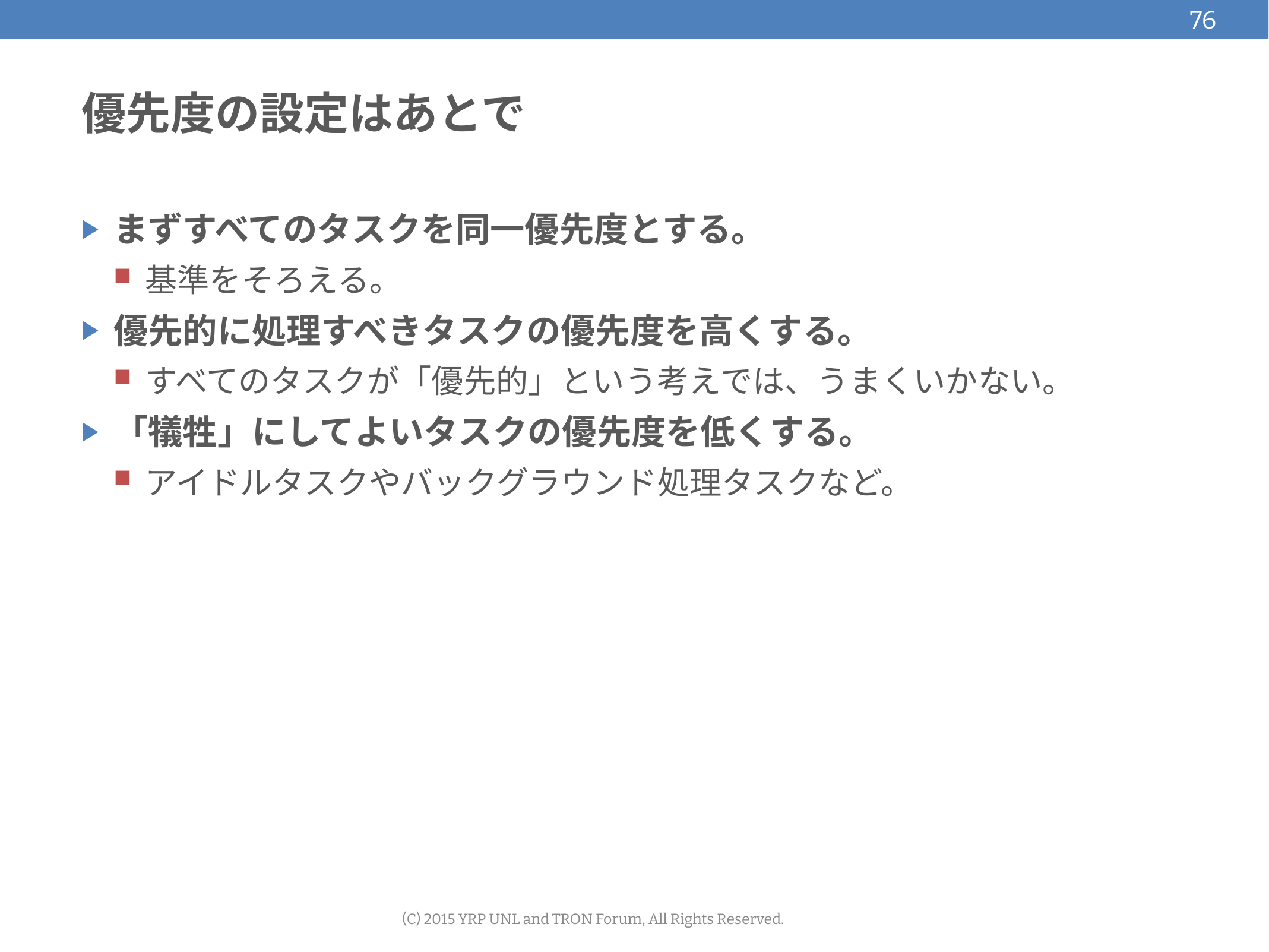

76
# 優先度の設定はあとで
まずすべてのタスクを同一優先度とする。
基準をそろえる。
優先的に処理すべきタスクの優先度を高くする。
すべてのタスクが「優先的」という考えでは、うまくいかない。
「犠牲」にしてよいタスクの優先度を低くする。
アイドルタスクやバックグラウンド処理タスクなど。

(C) 2015 YRP UNL and TRON Forum, All Rights Reserved.